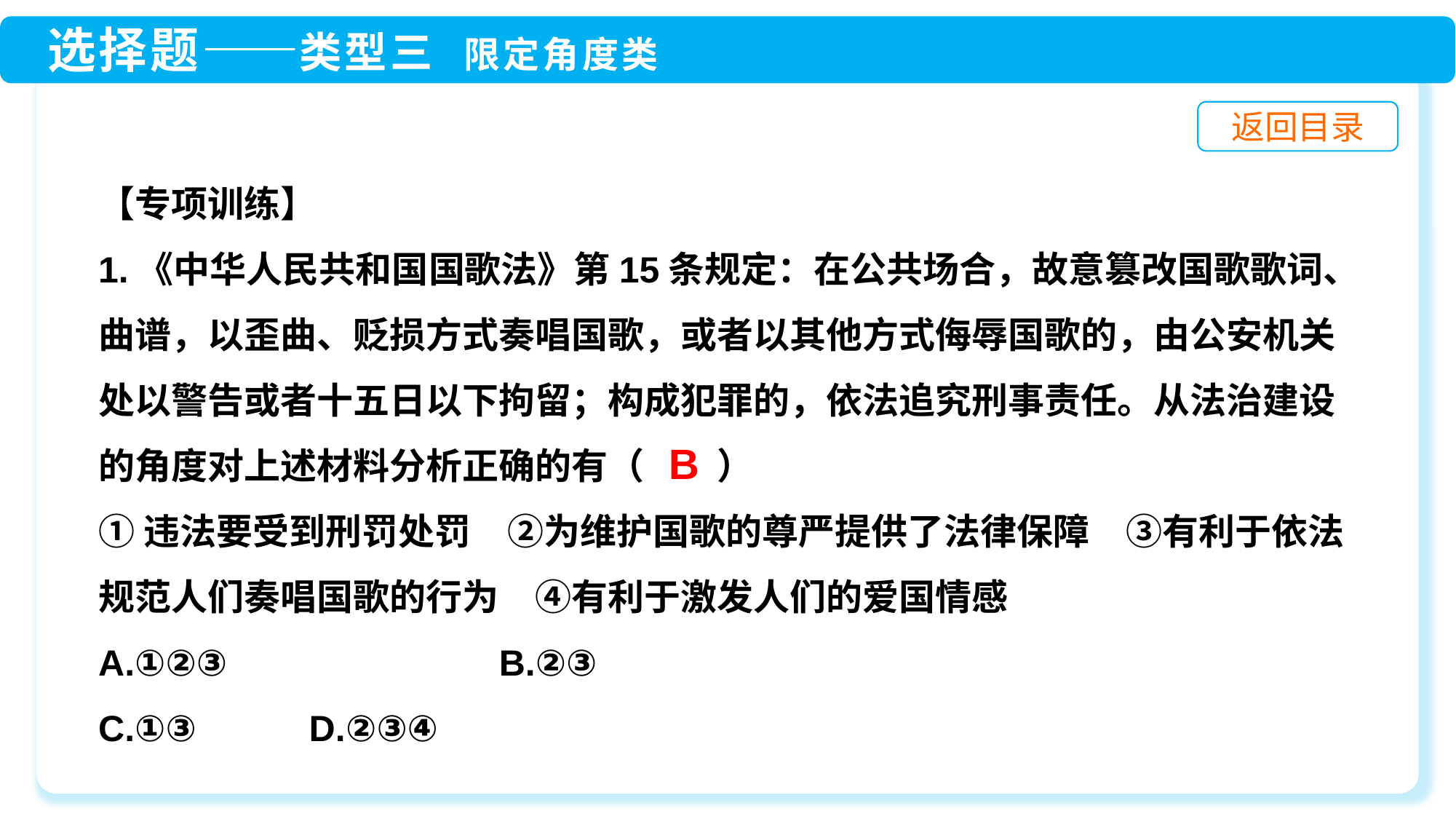

【专项训练】
1.《中华人民共和国国歌法》第15条规定：在公共场合，故意篡改国歌歌词、曲谱，以歪曲、贬损方式奏唱国歌，或者以其他方式侮辱国歌的，由公安机关处以警告或者十五日以下拘留；构成犯罪的，依法追究刑事责任。从法治建设的角度对上述材料分析正确的有（　　）
①违法要受到刑罚处罚　②为维护国歌的尊严提供了法律保障　③有利于依法规范人们奏唱国歌的行为　④有利于激发人们的爱国情感
A.①②③　　　　　　　B.②③
C.①③	          D.②③④

B